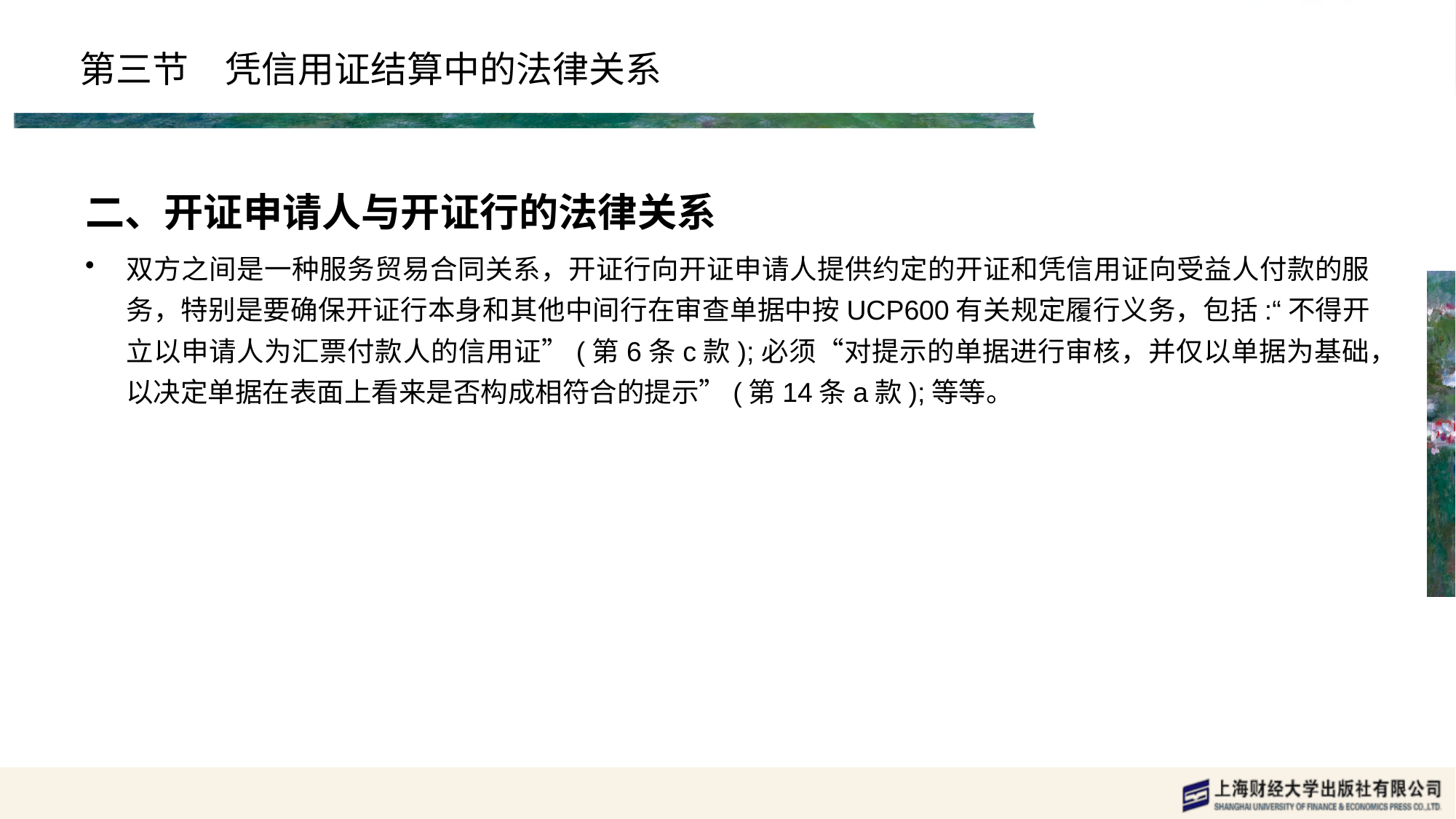

# 第三节　凭信用证结算中的法律关系
二、开证申请人与开证行的法律关系
双方之间是一种服务贸易合同关系，开证行向开证申请人提供约定的开证和凭信用证向受益人付款的服务，特别是要确保开证行本身和其他中间行在审查单据中按UCP600有关规定履行义务，包括:“不得开立以申请人为汇票付款人的信用证”(第6条c款);必须“对提示的单据进行审核，并仅以单据为基础，以决定单据在表面上看来是否构成相符合的提示”(第14条a款);等等。